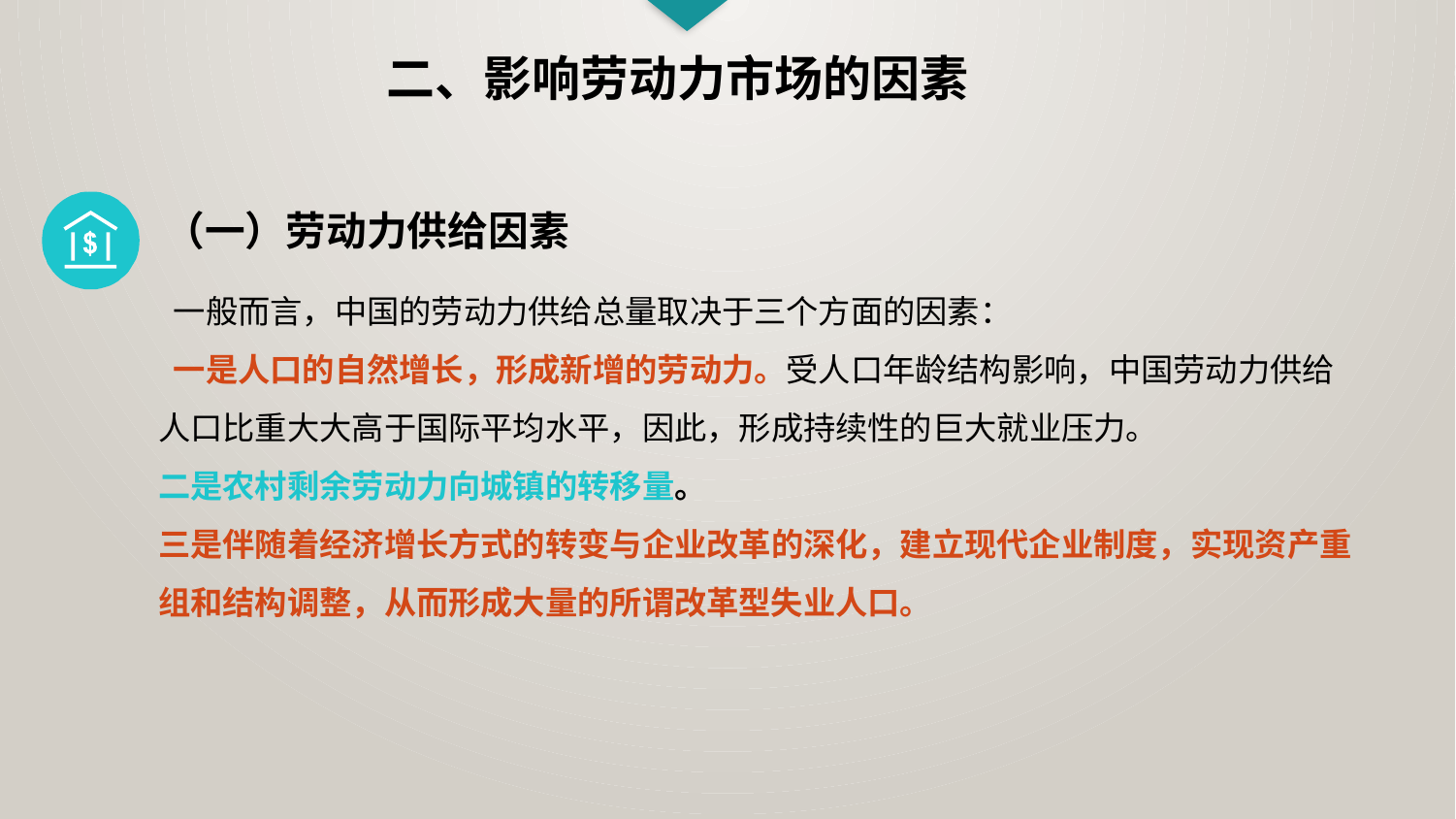

二、影响劳动力市场的因素

（一）劳动力供给因素

 一般而言，中国的劳动力供给总量取决于三个方面的因素：
 一是人口的自然增长，形成新增的劳动力。受人口年龄结构影响，中国劳动力供给人口比重大大高于国际平均水平，因此，形成持续性的巨大就业压力。
二是农村剩余劳动力向城镇的转移量。
三是伴随着经济增长方式的转变与企业改革的深化，建立现代企业制度，实现资产重组和结构调整，从而形成大量的所谓改革型失业人口。
49